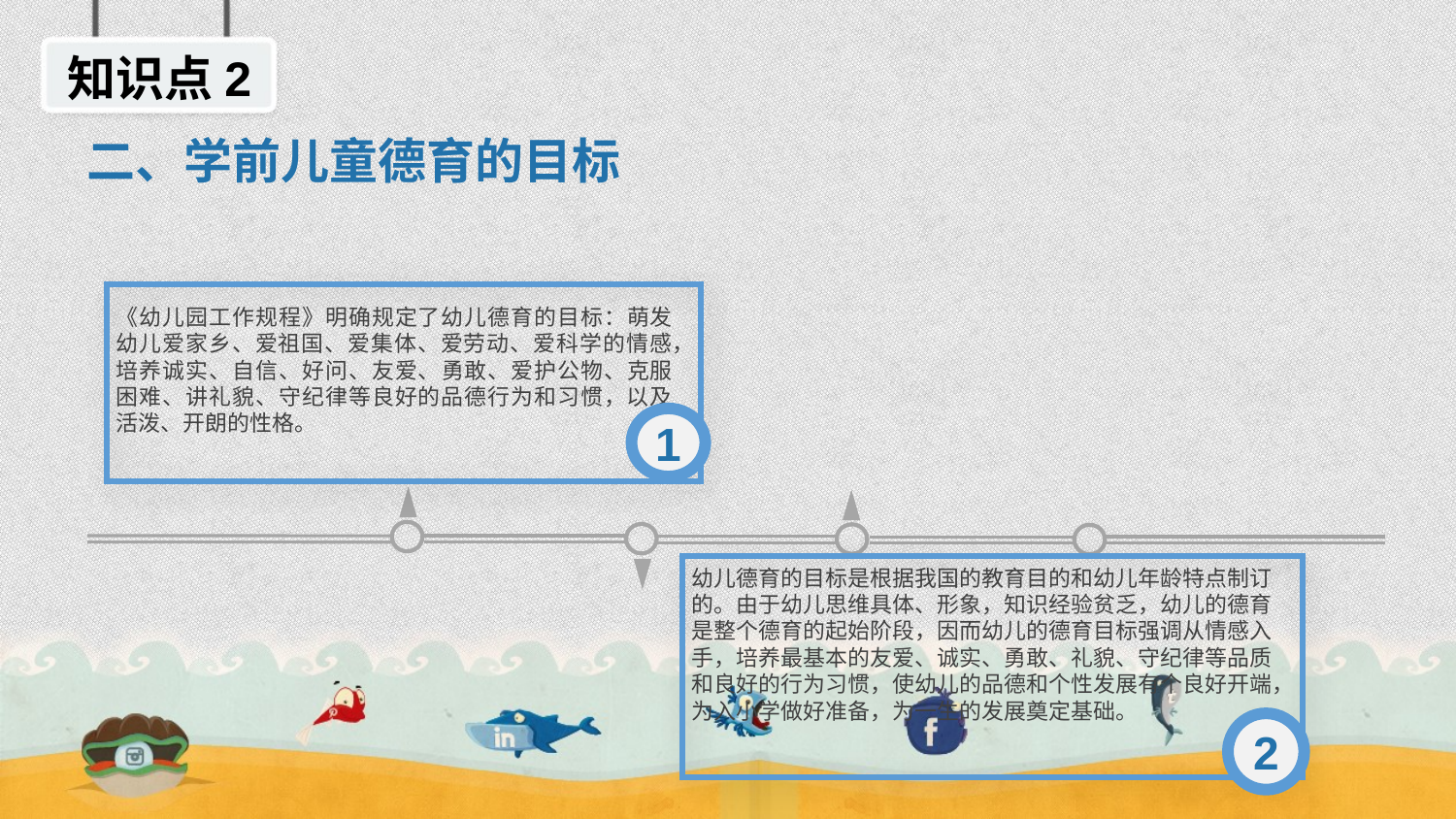

知识点2
二、学前儿童德育的目标

《幼儿园工作规程》明确规定了幼儿德育的目标：萌发幼儿爱家乡、爱祖国、爱集体、爱劳动、爱科学的情感，培养诚实、自信、好问、友爱、勇敢、爱护公物、克服困难、讲礼貌、守纪律等良好的品德行为和习惯，以及活泼、开朗的性格。
1

幼儿德育的目标是根据我国的教育目的和幼儿年龄特点制订的。由于幼儿思维具体、形象，知识经验贫乏，幼儿的德育是整个德育的起始阶段，因而幼儿的德育目标强调从情感入手，培养最基本的友爱、诚实、勇敢、礼貌、守纪律等品质和良好的行为习惯，使幼儿的品德和个性发展有个良好开端，为入小学做好准备，为一生的发展奠定基础。

2